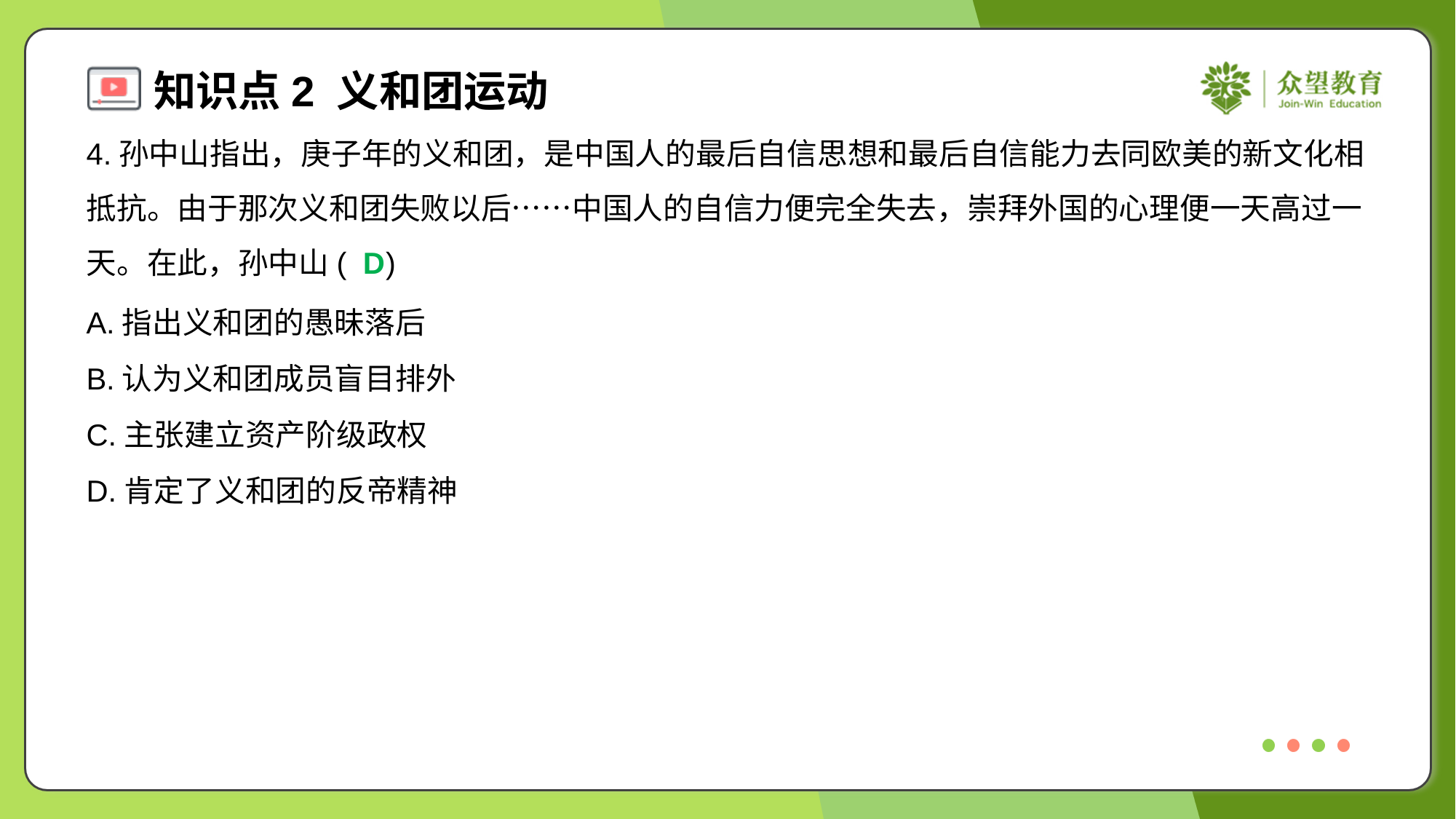

4.孙中山指出，庚子年的义和团，是中国人的最后自信思想和最后自信能力去同欧美的新文化相
抵抗。由于那次义和团失败以后……中国人的自信力便完全失去，崇拜外国的心理便一天高过一
天。在此，孙中山(     )
D
A.指出义和团的愚昧落后
B.认为义和团成员盲目排外
C.主张建立资产阶级政权
D.肯定了义和团的反帝精神